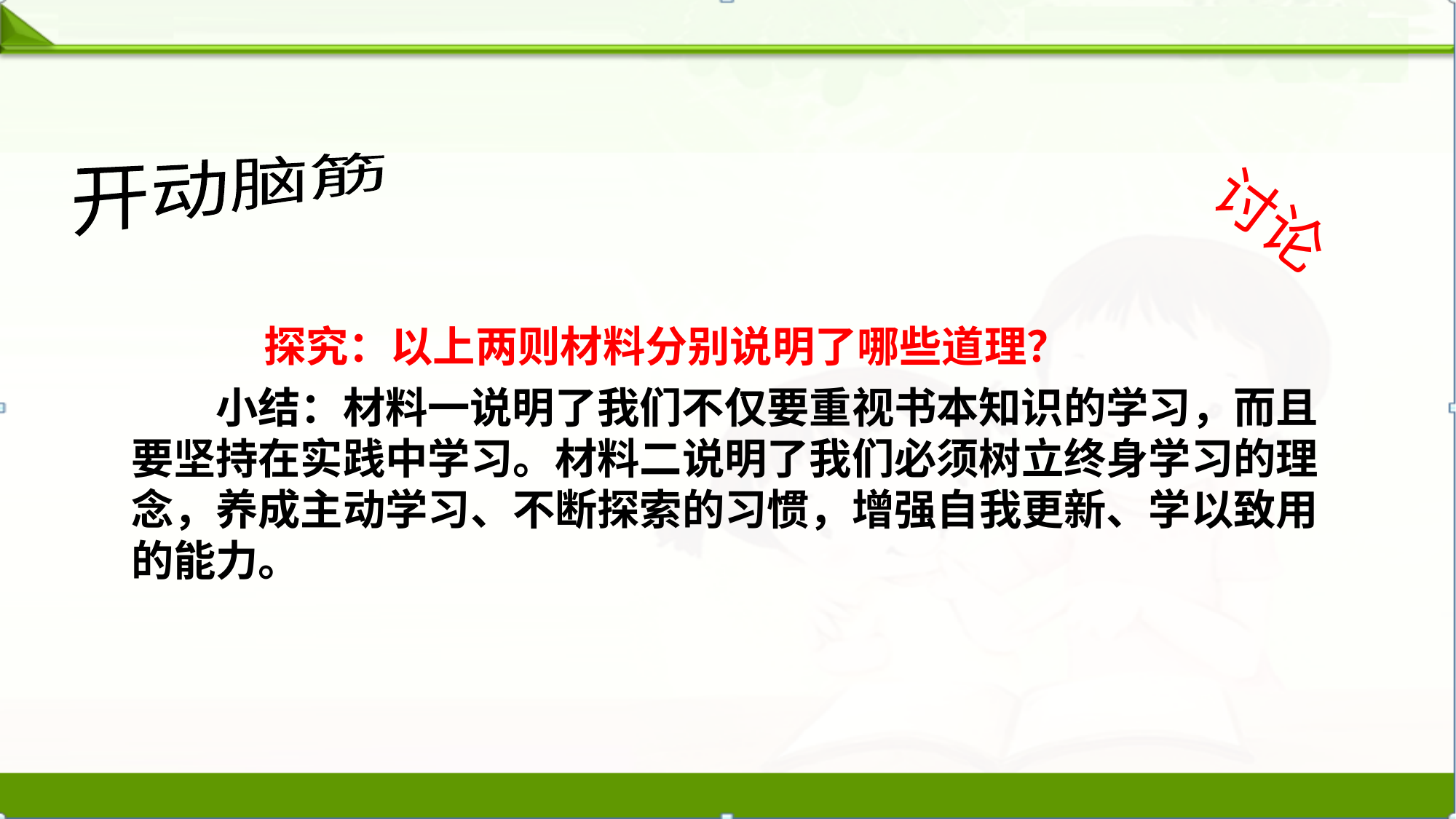

开动脑筋
讨论
探究：以上两则材料分别说明了哪些道理？
        小结：材料一说明了我们不仅要重视书本知识的学习，而且要坚持在实践中学习。材料二说明了我们必须树立终身学习的理念，养成主动学习、不断探索的习惯，增强自我更新、学以致用的能力。